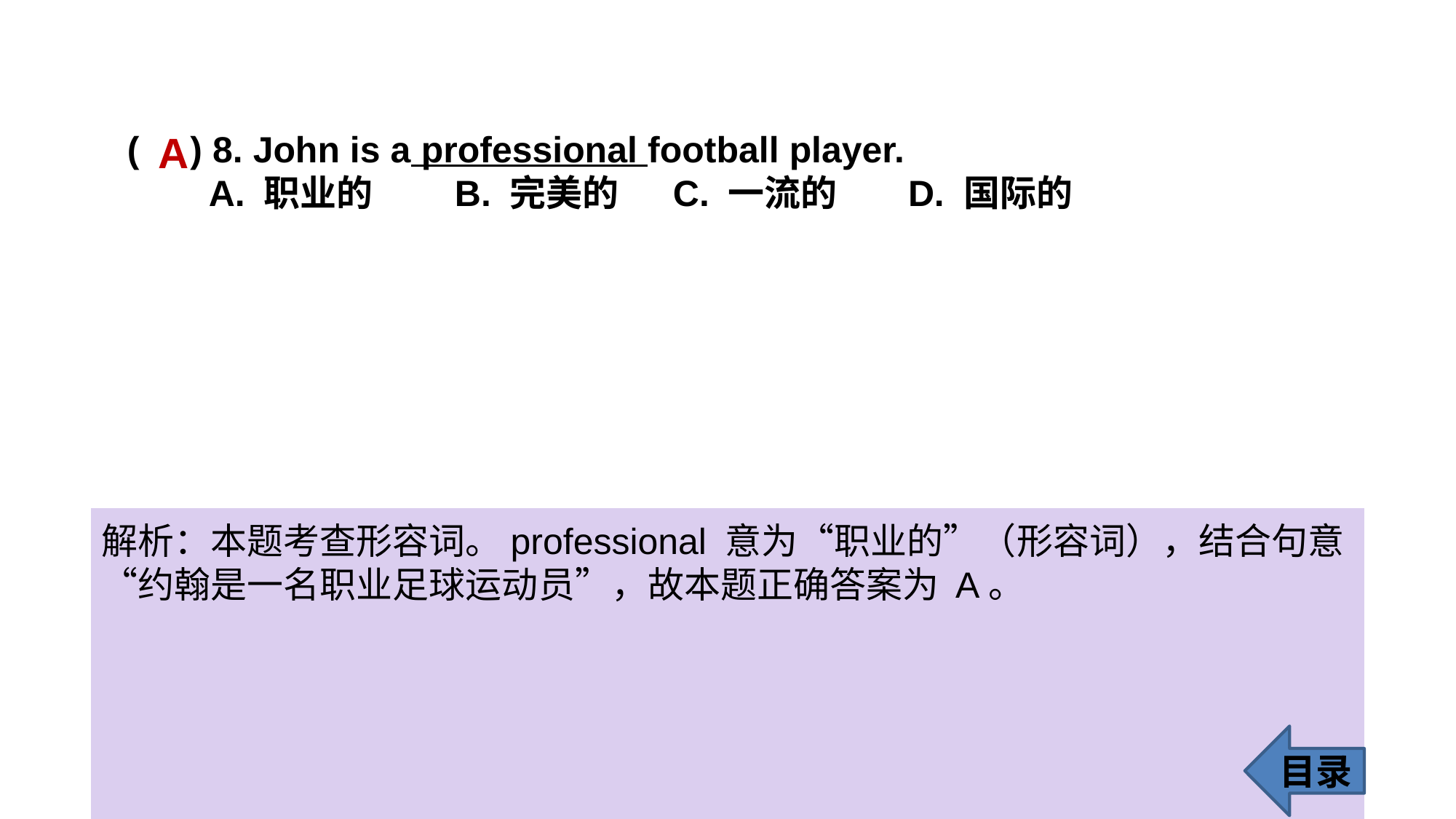

A
(     ) 8. John is a professional football player.
        A. 职业的 	B. 完美的 	C. 一流的	 D. 国际的

解析：本题考查形容词。professional 意为“职业的”（形容词），结合句意“约翰是一名职业足球运动员”，故本题正确答案为 A。
目录
12